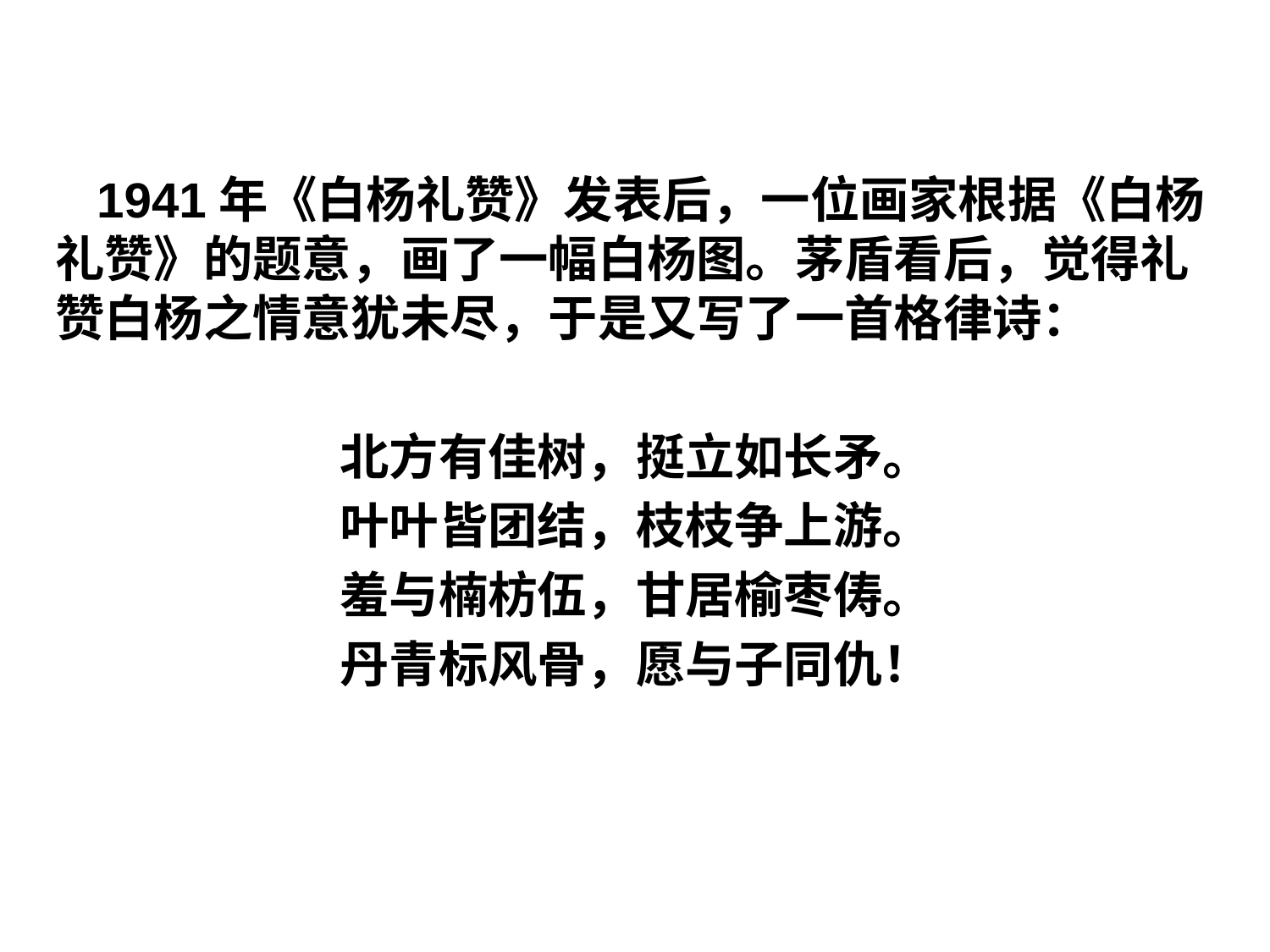

1941年《白杨礼赞》发表后，一位画家根据《白杨礼赞》的题意，画了一幅白杨图。茅盾看后，觉得礼赞白杨之情意犹未尽，于是又写了一首格律诗：

北方有佳树，挺立如长矛。
叶叶皆团结，枝枝争上游。
羞与楠枋伍，甘居榆枣俦。
丹青标风骨，愿与子同仇！